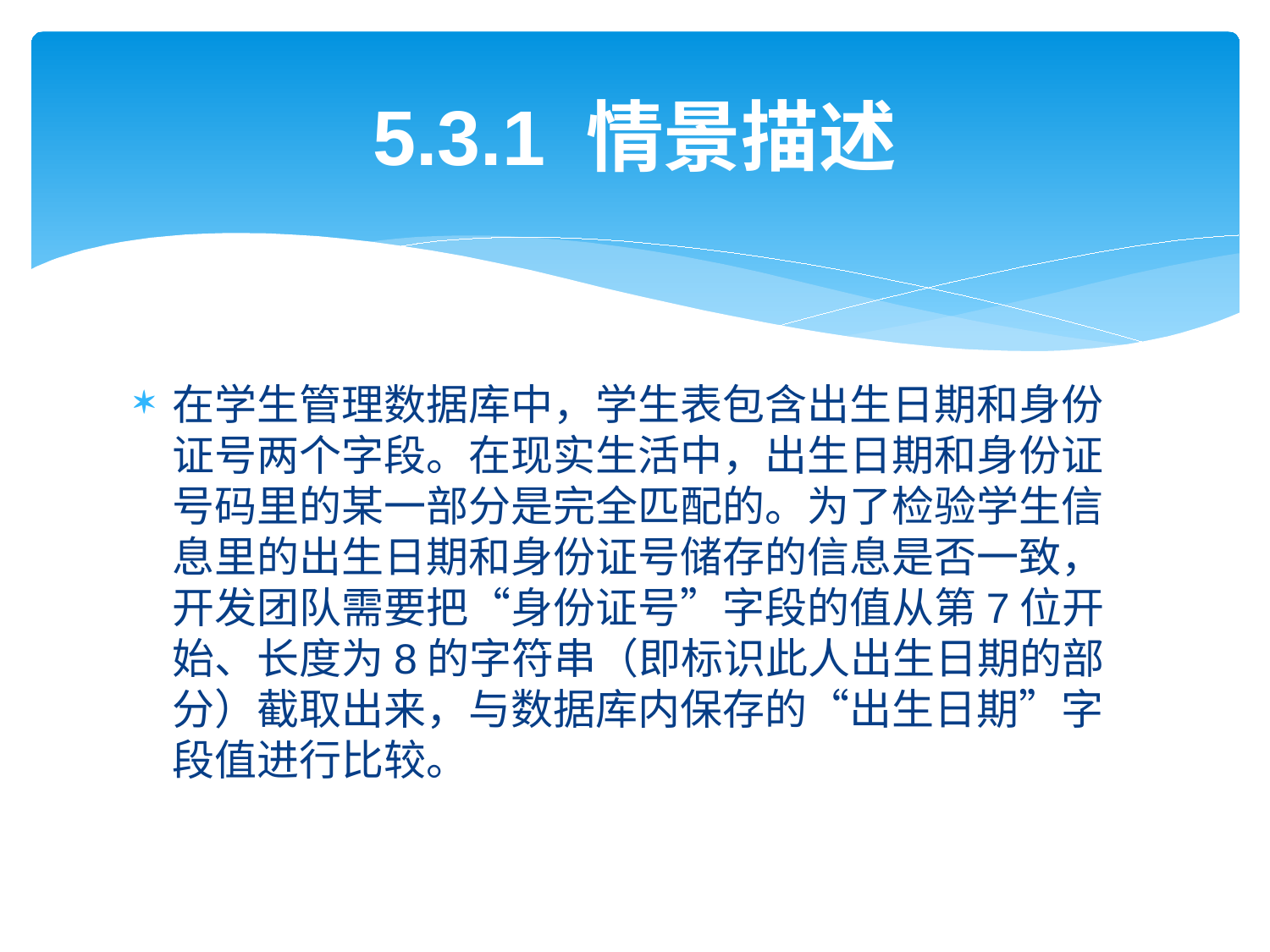

# 5.3.1 情景描述
在学生管理数据库中，学生表包含出生日期和身份证号两个字段。在现实生活中，出生日期和身份证号码里的某一部分是完全匹配的。为了检验学生信息里的出生日期和身份证号储存的信息是否一致，开发团队需要把“身份证号”字段的值从第7位开始、长度为8的字符串（即标识此人出生日期的部分）截取出来，与数据库内保存的“出生日期”字段值进行比较。